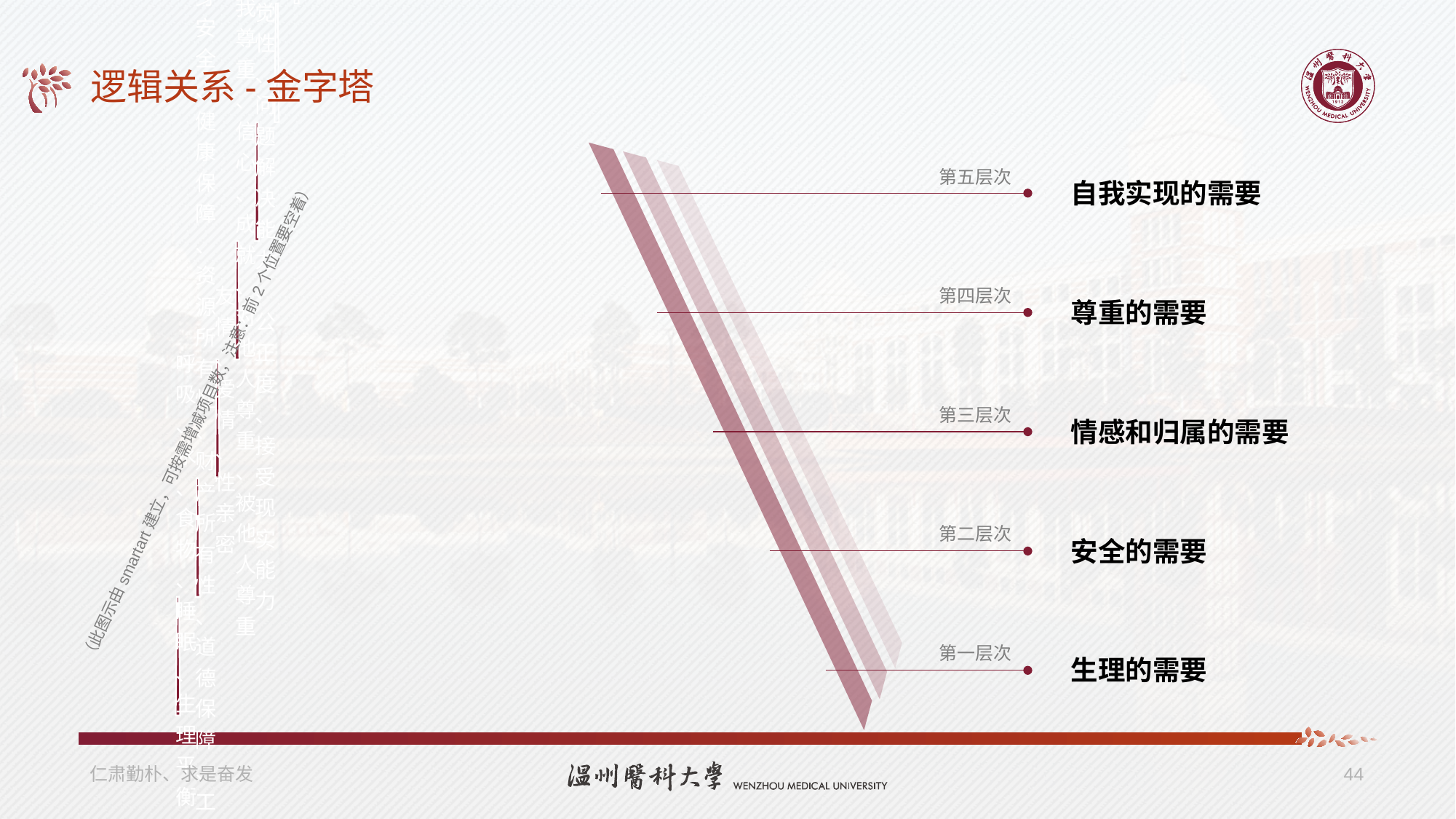

# 逻辑关系-金字塔
第五层次
自我实现的需要

第四层次
尊重的需要
第三层次
（此图示由smartart建立，可按需增减项目数，注意：前2个位置要空着）
情感和归属的需要
第二层次
安全的需要
第一层次
生理的需要
仁肃勤朴、求是奋发
44